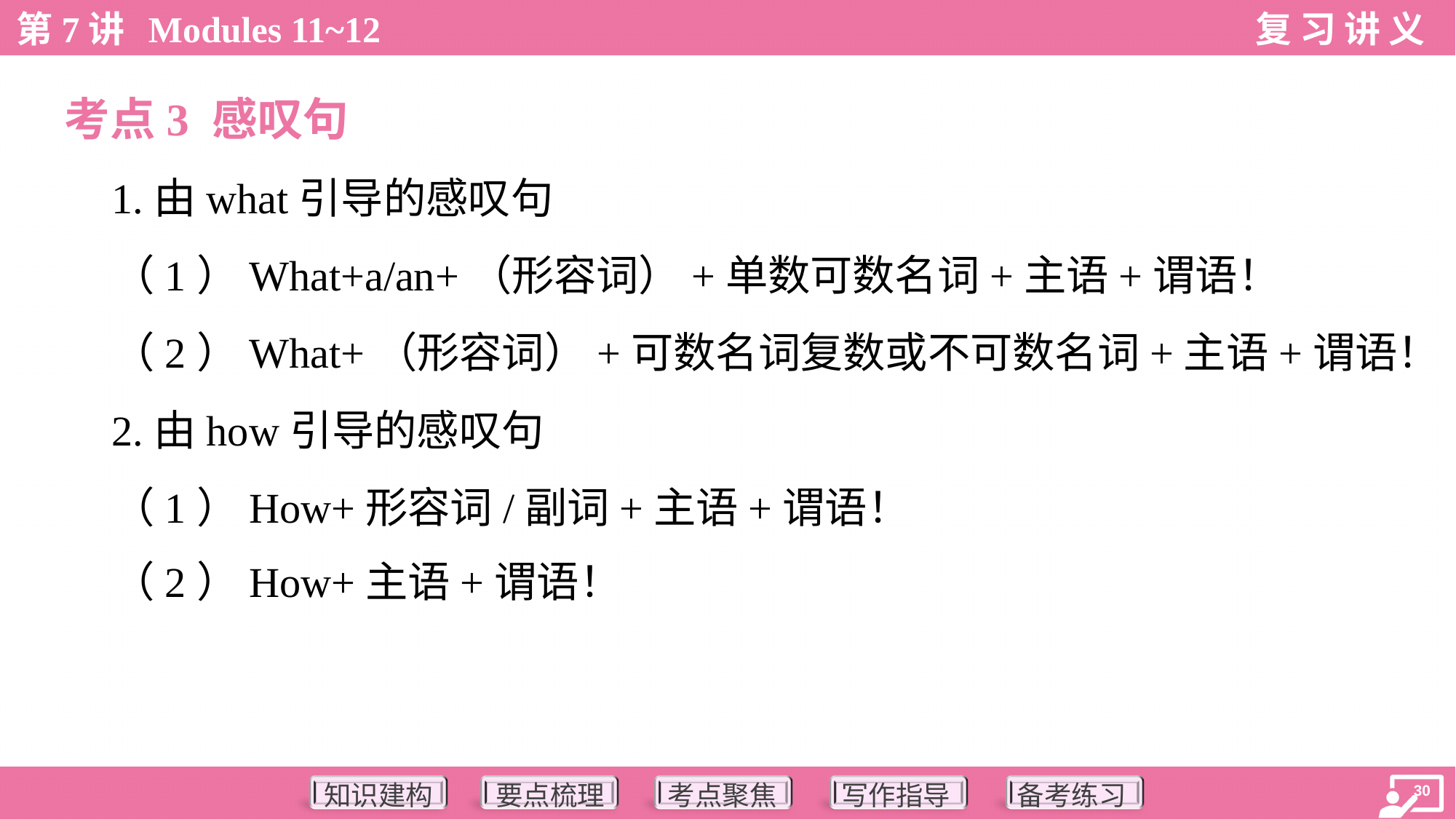

考点3 感叹句
    1.由what引导的感叹句
    （1）What+a/an+（形容词）+单数可数名词+主语+谓语！
    （2）What+（形容词）+可数名词复数或不可数名词+主语+谓语！
    2.由how引导的感叹句
    （1）How+形容词/副词+主语+谓语！
    （2）How+主语+谓语！